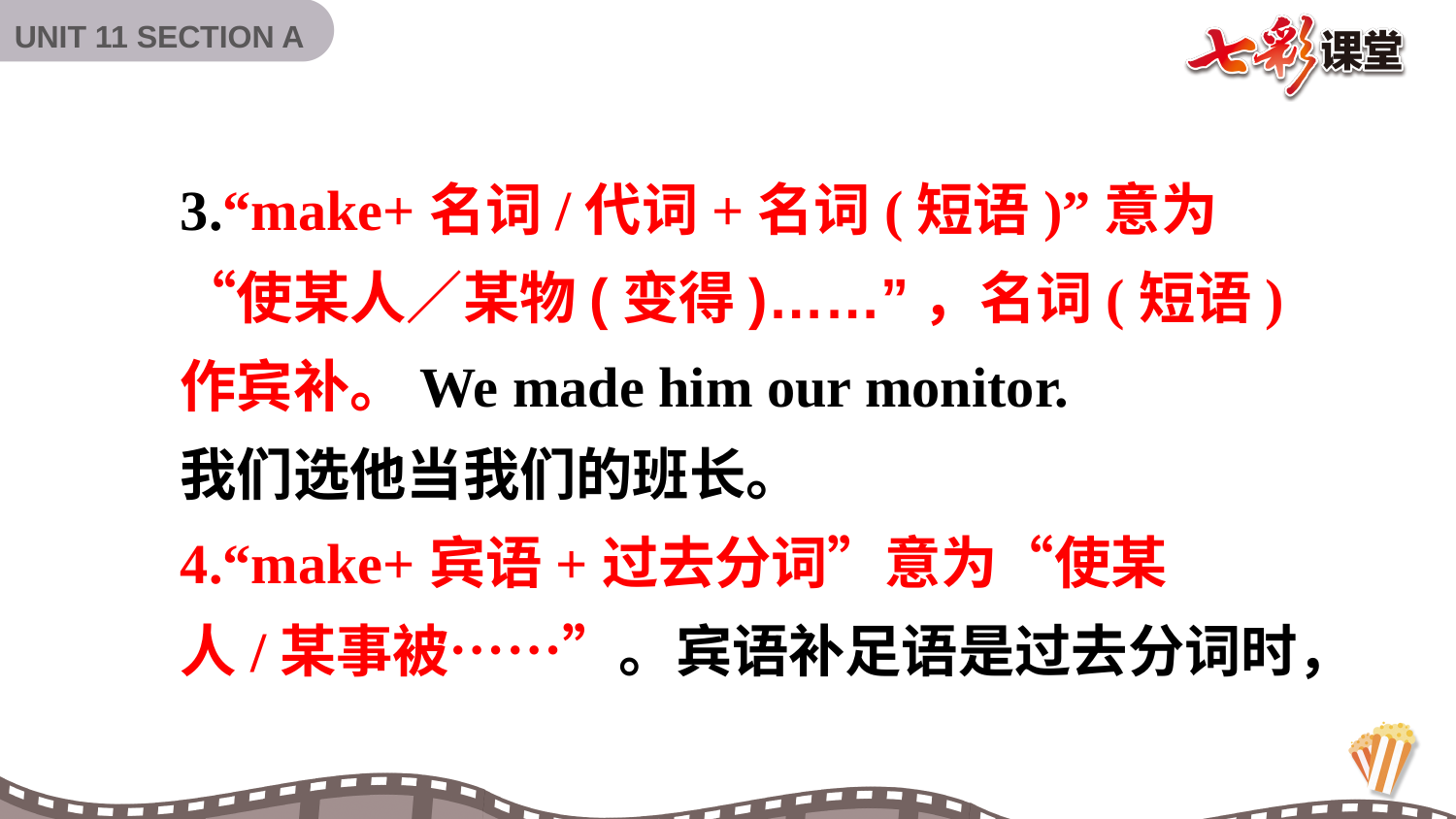

3.“make+名词/代词+名词(短语)”意为“使某人／某物(变得)……”，名词(短语)作宾补。We made him our monitor.
我们选他当我们的班长。
4.“make+宾语+过去分词”意为“使某人/某事被……”。宾语补足语是过去分词时，